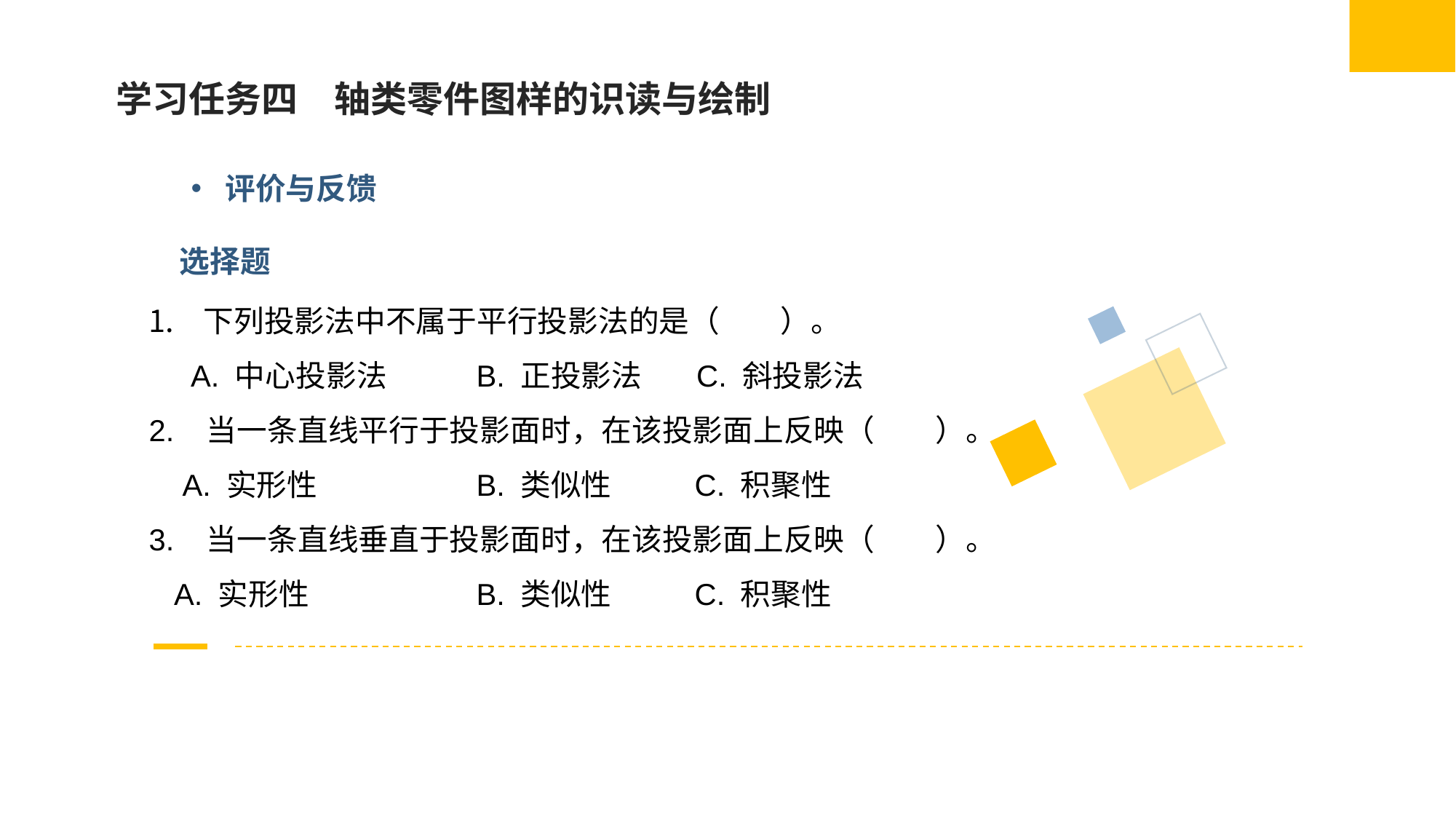

学习任务四　轴类零件图样的识读与绘制

评价与反馈
选择题
下列投影法中不属于平行投影法的是（　　）。
     A. 中心投影法	B. 正投影法       C. 斜投影法
2.   当一条直线平行于投影面时，在该投影面上反映（　　）。
    A. 实形性		B. 类似性	C. 积聚性
3.   当一条直线垂直于投影面时，在该投影面上反映（　　）。
   A. 实形性		B. 类似性	C. 积聚性